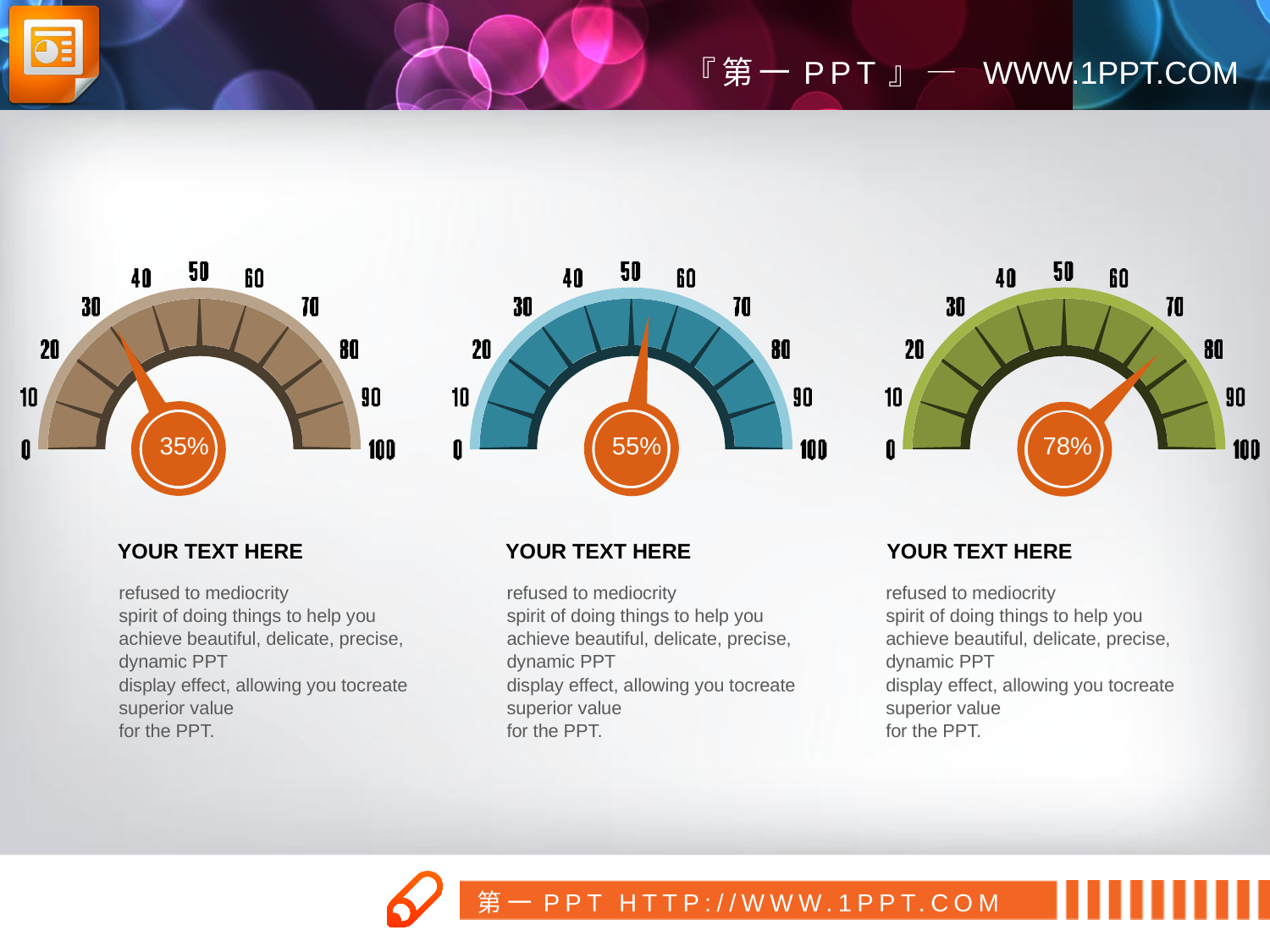

35%

55%

78%
YOUR TEXT HERE
refused to mediocrity
spirit of doing things to help you achieve beautiful, delicate, precise, dynamic PPT
display effect, allowing you tocreate superior value
for the PPT.
YOUR TEXT HERE
refused to mediocrity
spirit of doing things to help you achieve beautiful, delicate, precise, dynamic PPT
display effect, allowing you tocreate superior value
for the PPT.
YOUR TEXT HERE
refused to mediocrity
spirit of doing things to help you achieve beautiful, delicate, precise, dynamic PPT
display effect, allowing you tocreate superior value
for the PPT.
第一PPT模板网
www.1ppt.com